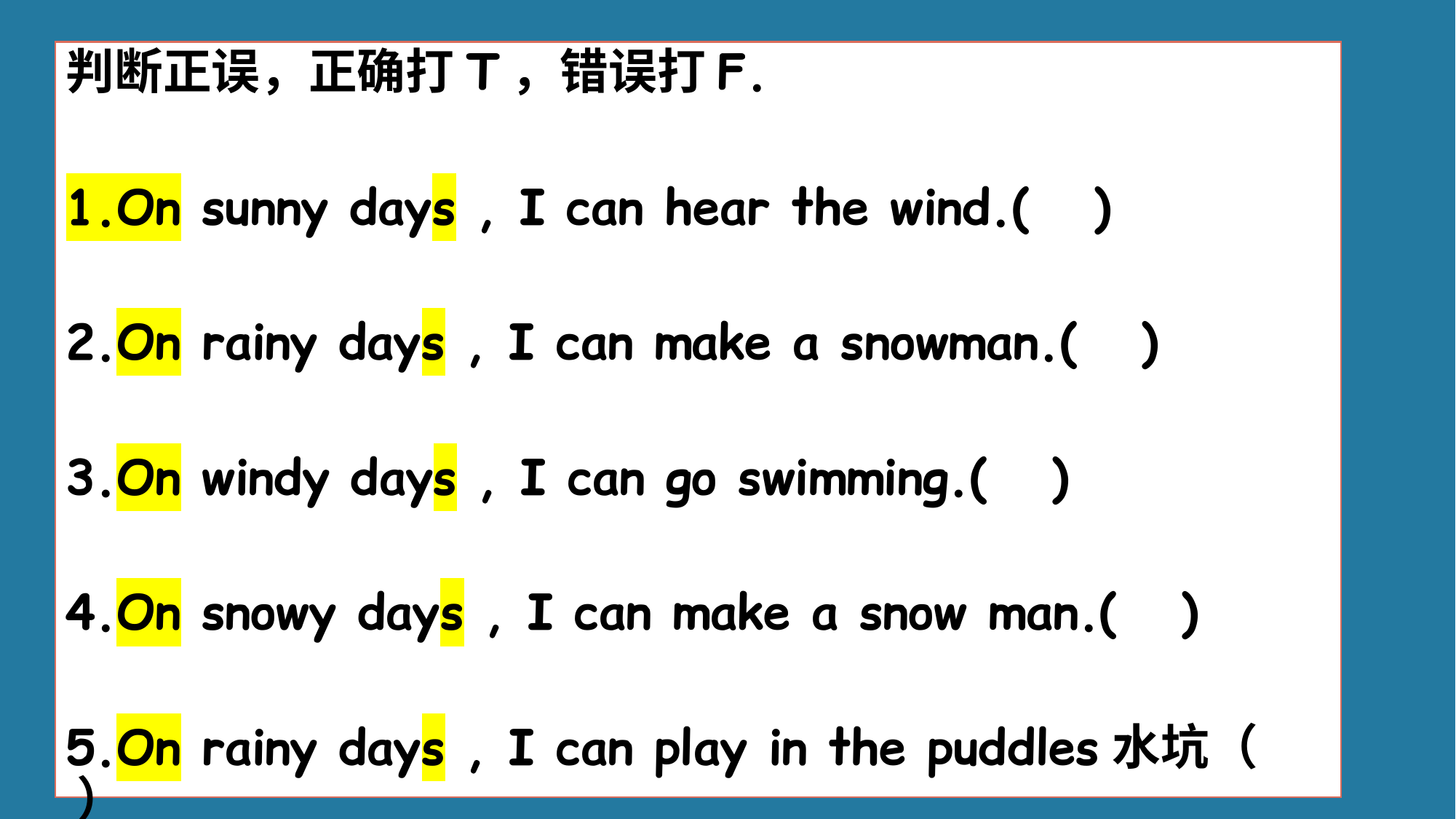

判断正误，正确打T，错误打F.

1.On sunny days , I can hear the wind.(   )

2.On rainy days , I can make a snowman.(   )

3.On windy days , I can go swimming.(   )

4.On snowy days , I can make a snow man.(   )

5.On rainy days , I can play in the puddles水坑（   ）